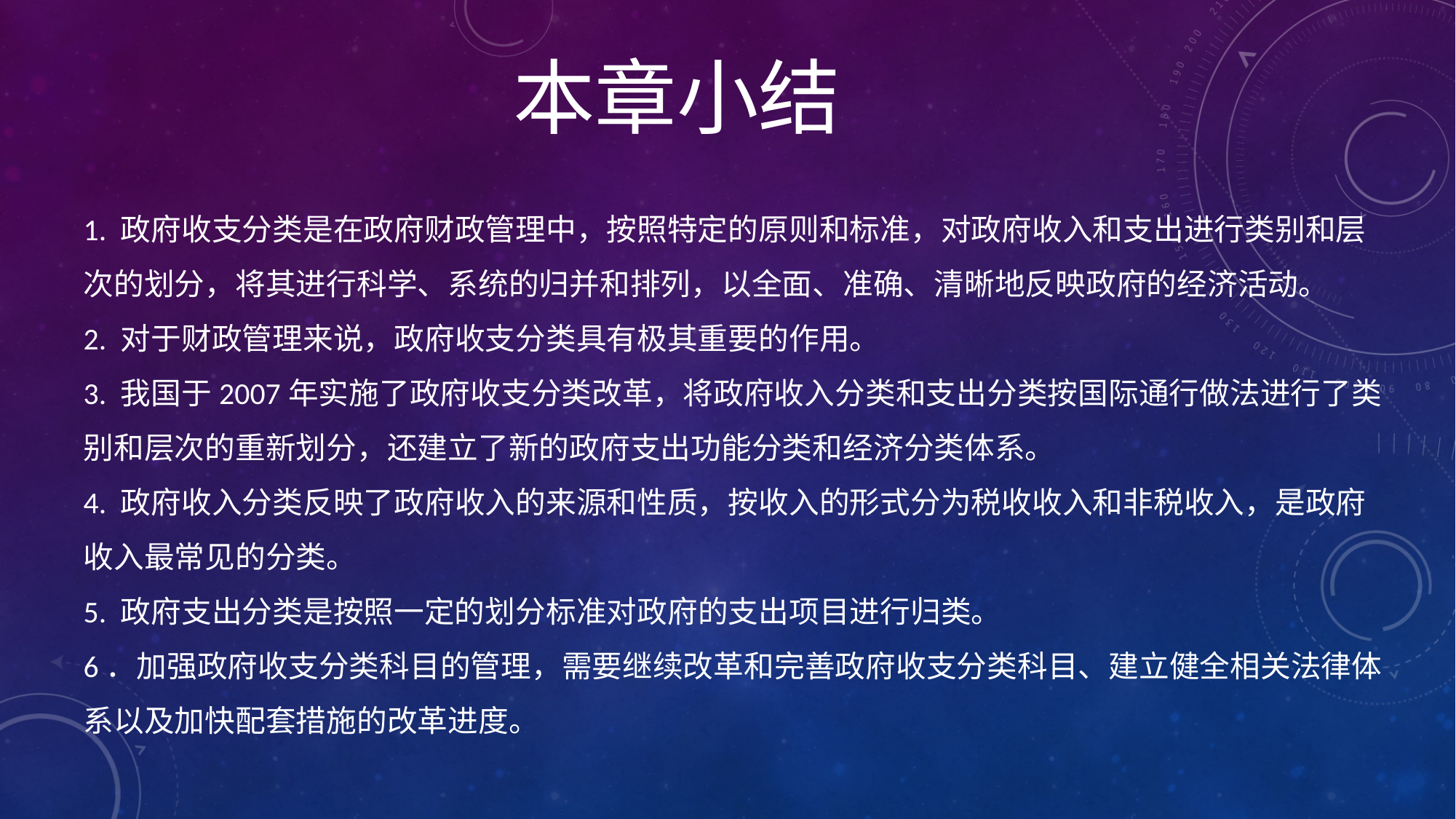

本章小结
# 1. 政府收支分类是在政府财政管理中，按照特定的原则和标准，对政府收入和支出进行类别和层次的划分，将其进行科学、系统的归并和排列，以全面、准确、清晰地反映政府的经济活动。 2. 对于财政管理来说，政府收支分类具有极其重要的作用。 3. 我国于2007年实施了政府收支分类改革，将政府收入分类和支出分类按国际通行做法进行了类别和层次的重新划分，还建立了新的政府支出功能分类和经济分类体系。 4. 政府收入分类反映了政府收入的来源和性质，按收入的形式分为税收收入和非税收入，是政府收入最常见的分类。 5. 政府支出分类是按照一定的划分标准对政府的支出项目进行归类。 6．加强政府收支分类科目的管理，需要继续改革和完善政府收支分类科目、建立健全相关法律体系以及加快配套措施的改革进度。